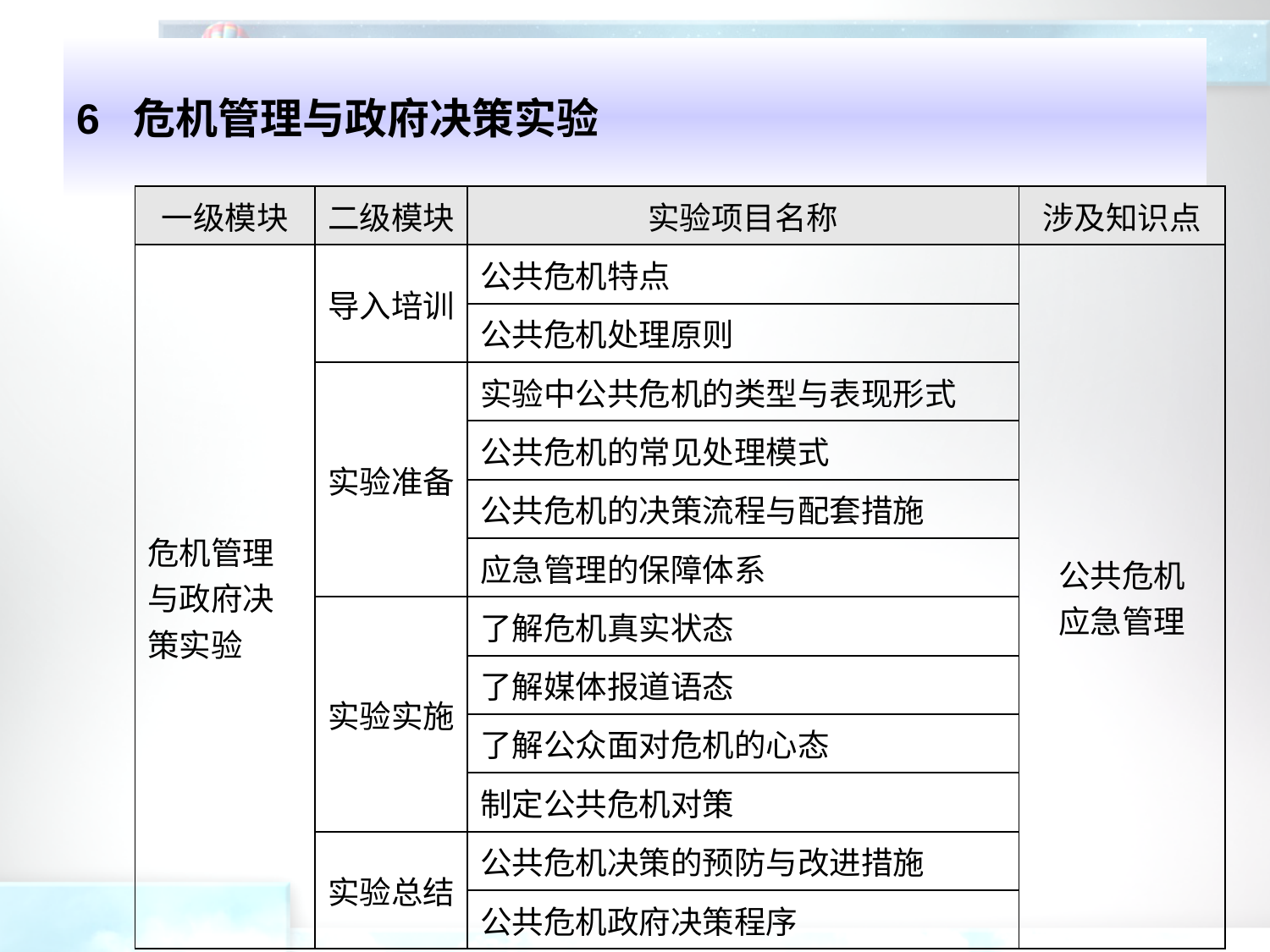

# 6  危机管理与政府决策实验
| 一级模块 | 二级模块 | 实验项目名称 | 涉及知识点 |
| --- | --- | --- | --- |
| 危机管理与政府决策实验 | 导入培训 | 公共危机特点 | 公共危机 应急管理 |
|  |  | 公共危机处理原则 |  |
|  | 实验准备 | 实验中公共危机的类型与表现形式 |  |
|  |  | 公共危机的常见处理模式 |  |
|  |  | 公共危机的决策流程与配套措施 |  |
|  |  | 应急管理的保障体系 |  |
|  | 实验实施 | 了解危机真实状态 |  |
|  |  | 了解媒体报道语态 |  |
|  |  | 了解公众面对危机的心态 |  |
|  |  | 制定公共危机对策 |  |
|  | 实验总结 | 公共危机决策的预防与改进措施 |  |
|  |  | 公共危机政府决策程序 |  |